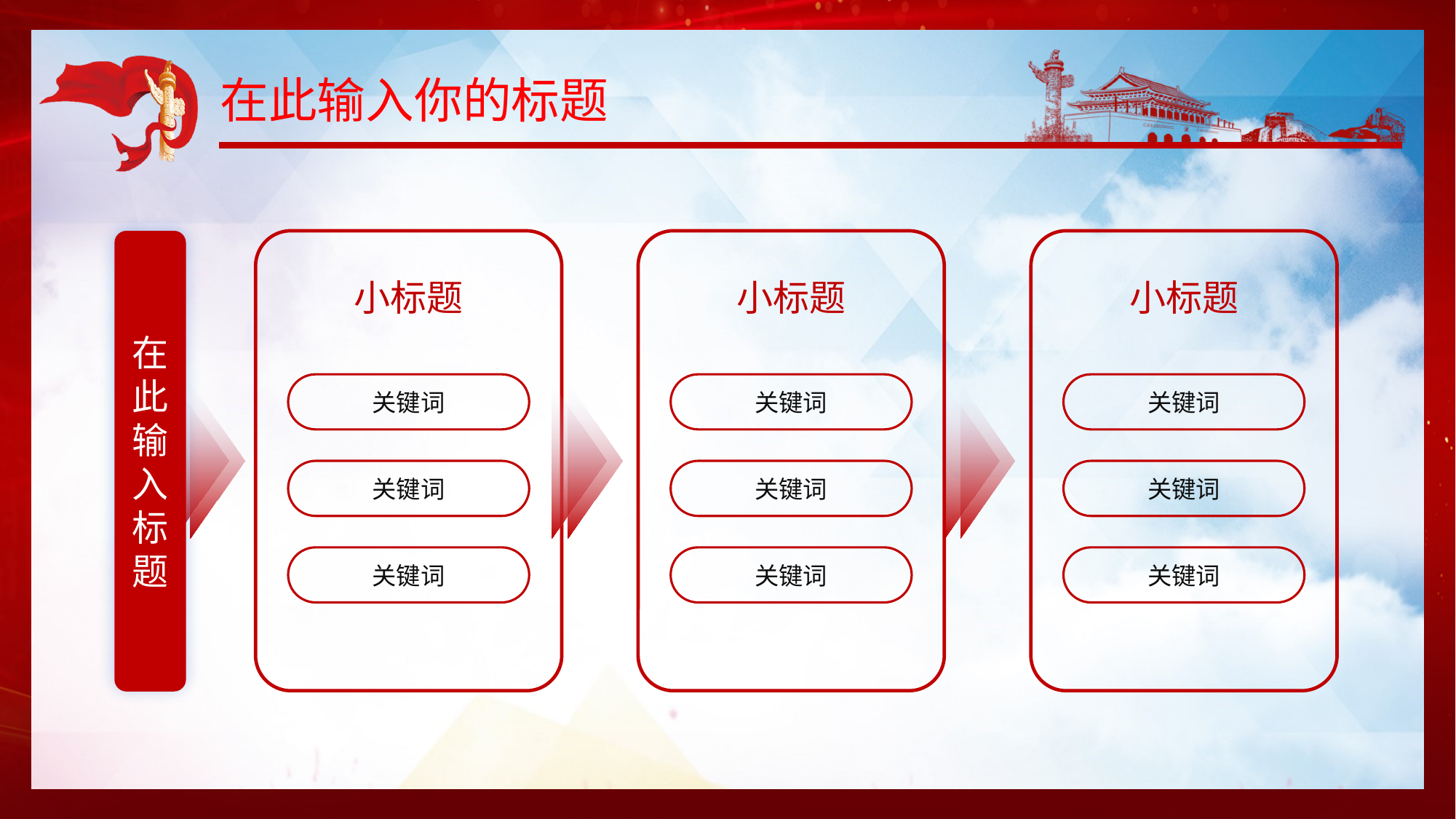

# 在此输入你的标题

在此输入标题

小标题
小标题
小标题
关键词
关键词
关键词

关键词
关键词
关键词
关键词
关键词
关键词